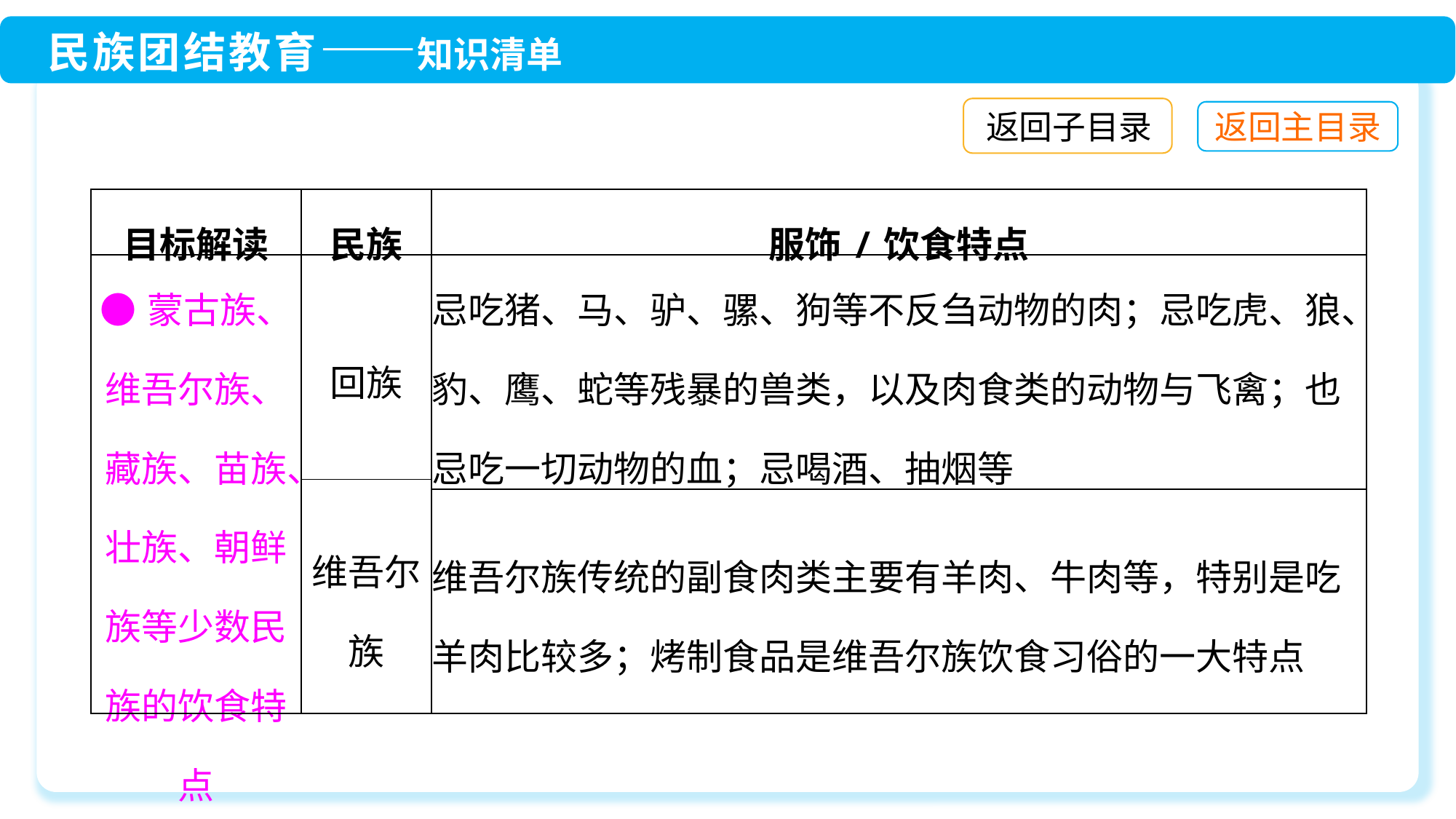

返回子目录
| 目标解读 | 民族 | 服饰/饮食特点 |
| --- | --- | --- |
| ●蒙古族、维吾尔族、藏族、苗族、壮族、朝鲜族等少数民族的饮食特点 | 回族 | 忌吃猪、马、驴、骡、狗等不反刍动物的肉；忌吃虎、狼、豹、鹰、蛇等残暴的兽类，以及肉食类的动物与飞禽；也忌吃一切动物的血；忌喝酒、抽烟等 |
|  | 维吾尔族 |  |
|  |  | 维吾尔族传统的副食肉类主要有羊肉、牛肉等，特别是吃羊肉比较多；烤制食品是维吾尔族饮食习俗的一大特点 |